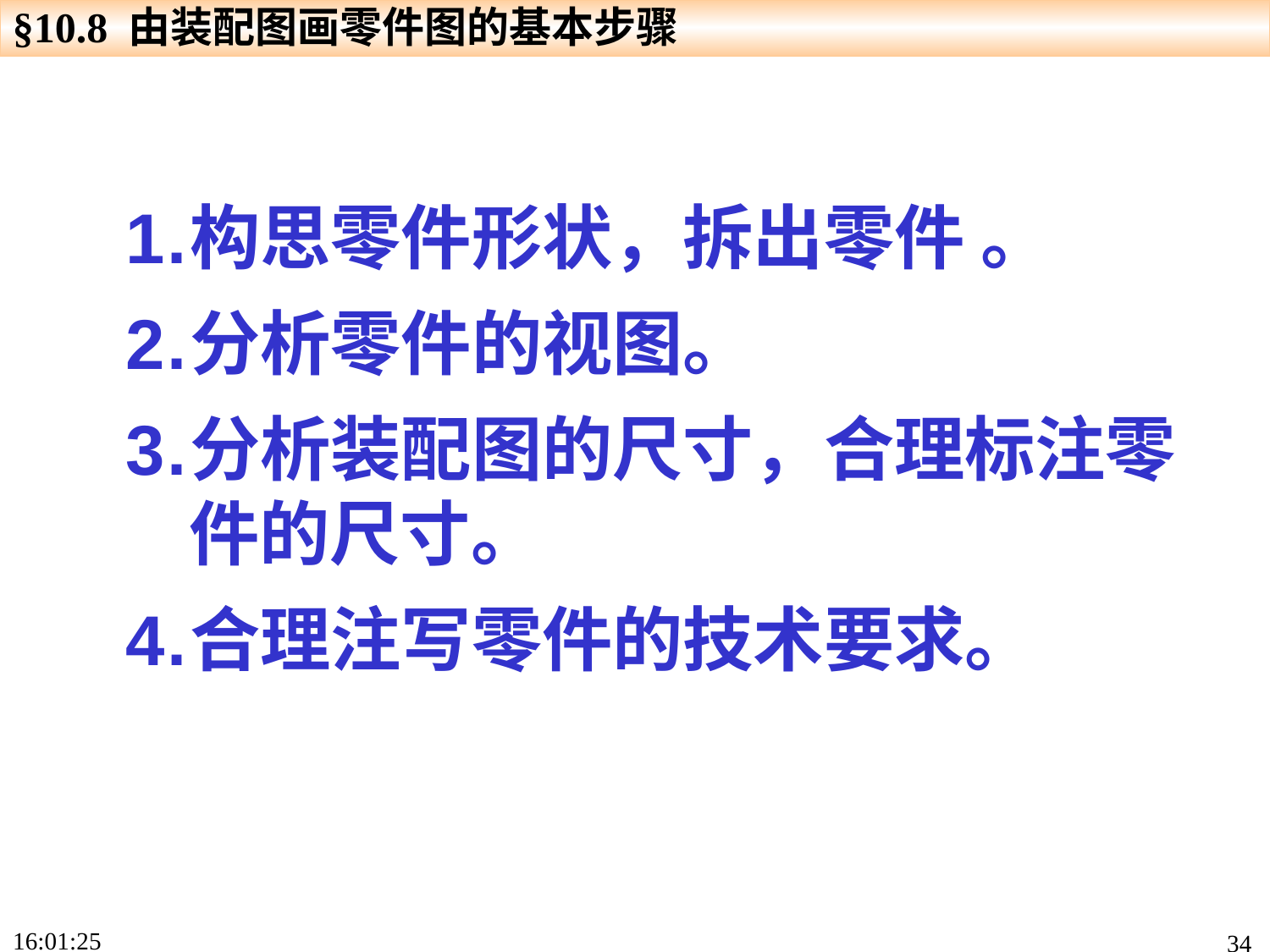

§10.8 由装配图画零件图的基本步骤
构思零件形状，拆出零件 。
分析零件的视图。
分析装配图的尺寸，合理标注零件的尺寸。
合理注写零件的技术要求。
16:01:25
34